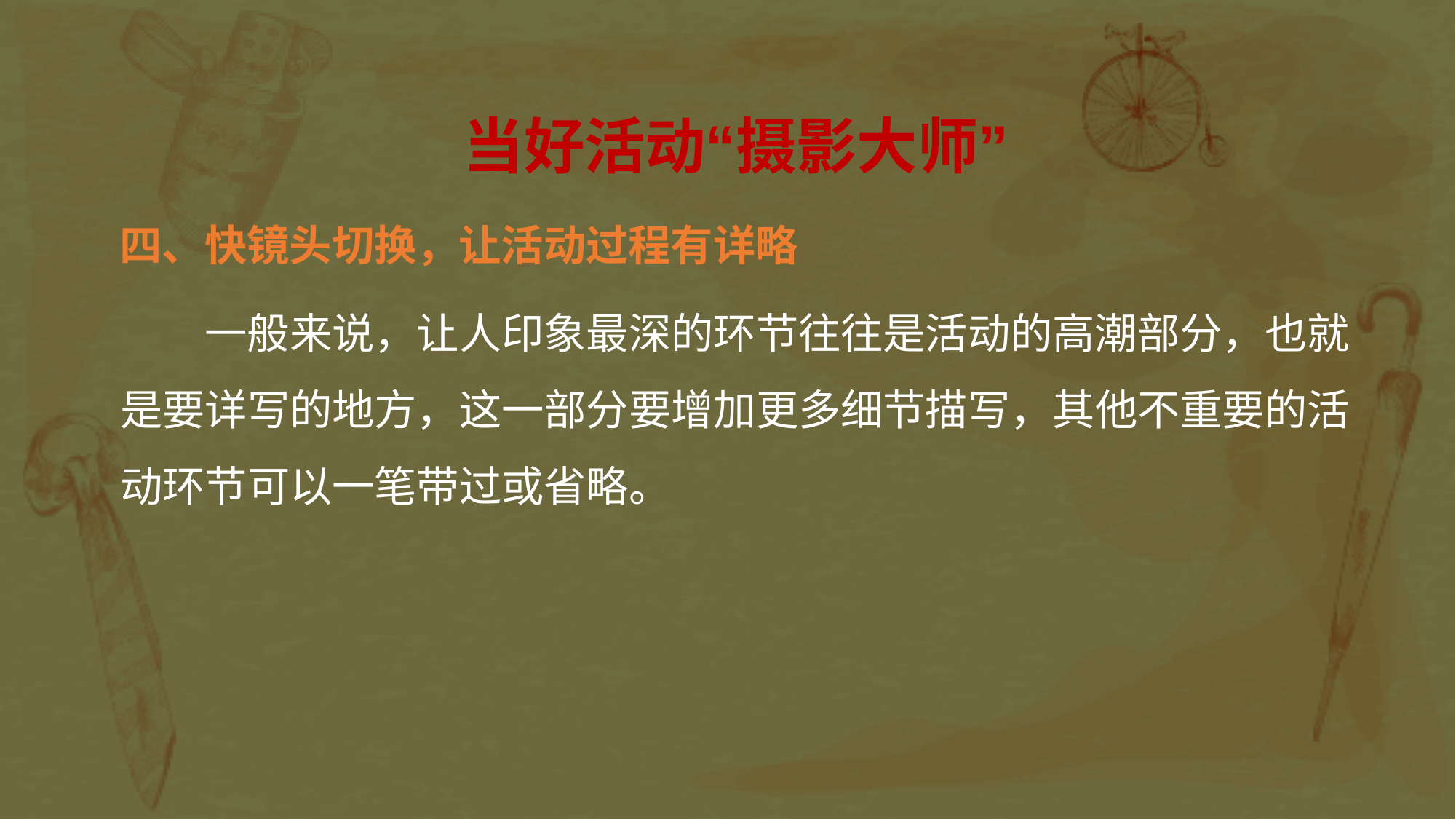

当好活动“摄影大师”
四、快镜头切换，让活动过程有详略
　　一般来说，让人印象最深的环节往往是活动的高潮部分，也就是要详写的地方，这一部分要增加更多细节描写，其他不重要的活动环节可以一笔带过或省略。